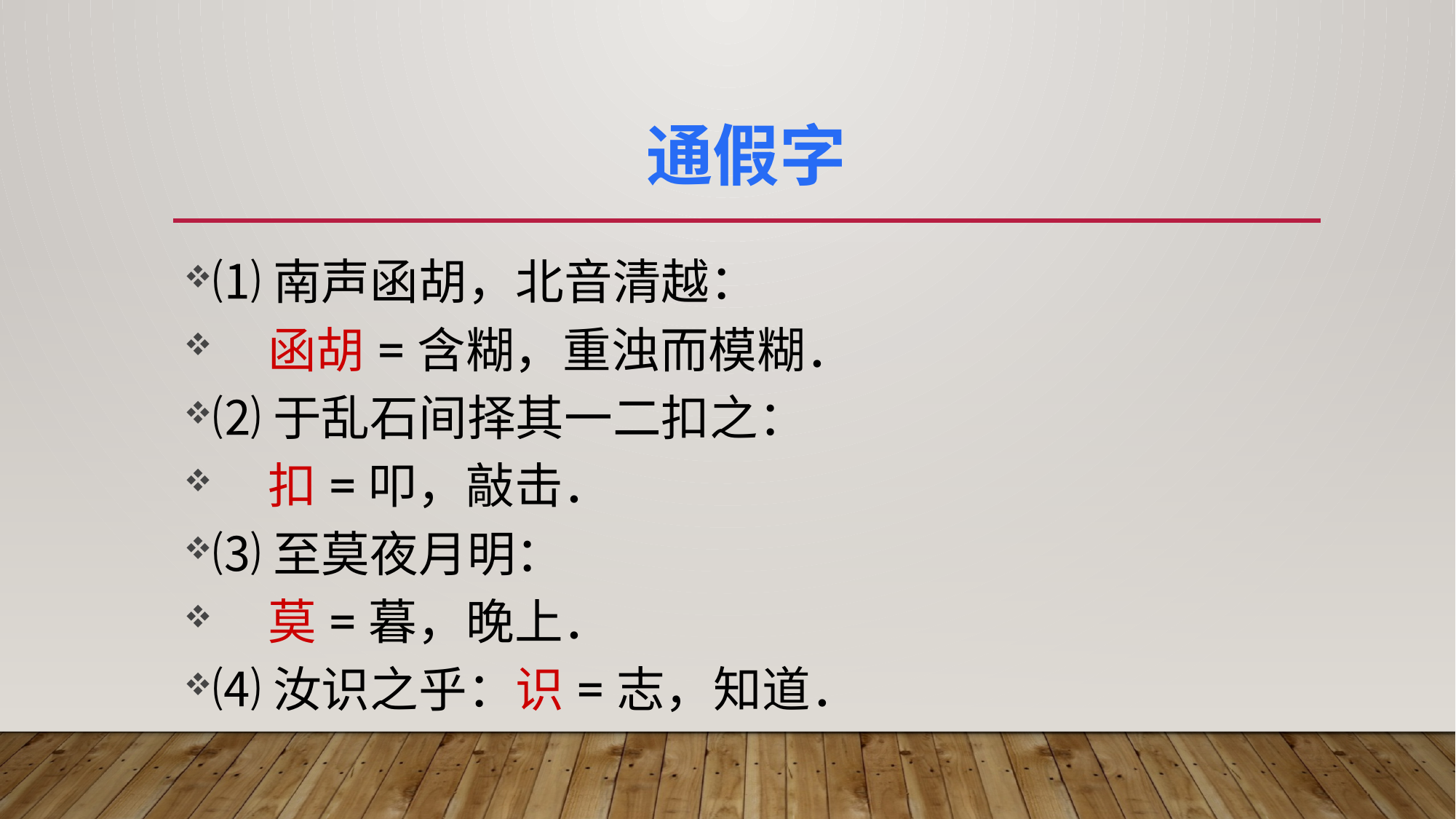

# 通假字
⑴南声函胡，北音清越：
    函胡=含糊，重浊而模糊．
⑵于乱石间择其一二扣之：
    扣=叩，敲击．
⑶至莫夜月明：
    莫=暮，晚上．
⑷汝识之乎：识=志，知道．